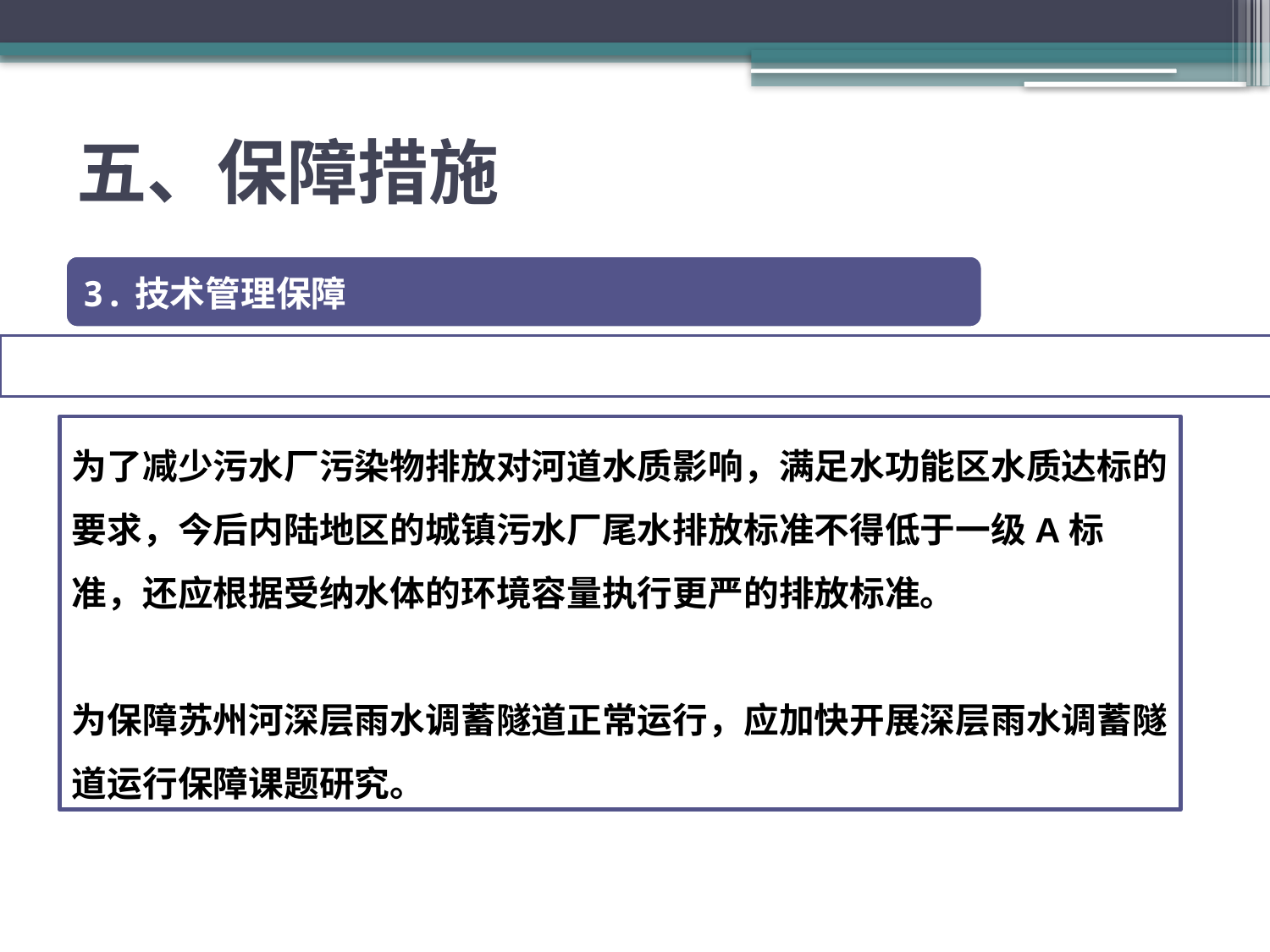

# 五、保障措施
3.技术管理保障
为了减少污水厂污染物排放对河道水质影响，满足水功能区水质达标的要求，今后内陆地区的城镇污水厂尾水排放标准不得低于一级A标准，还应根据受纳水体的环境容量执行更严的排放标准。

为保障苏州河深层雨水调蓄隧道正常运行，应加快开展深层雨水调蓄隧道运行保障课题研究。